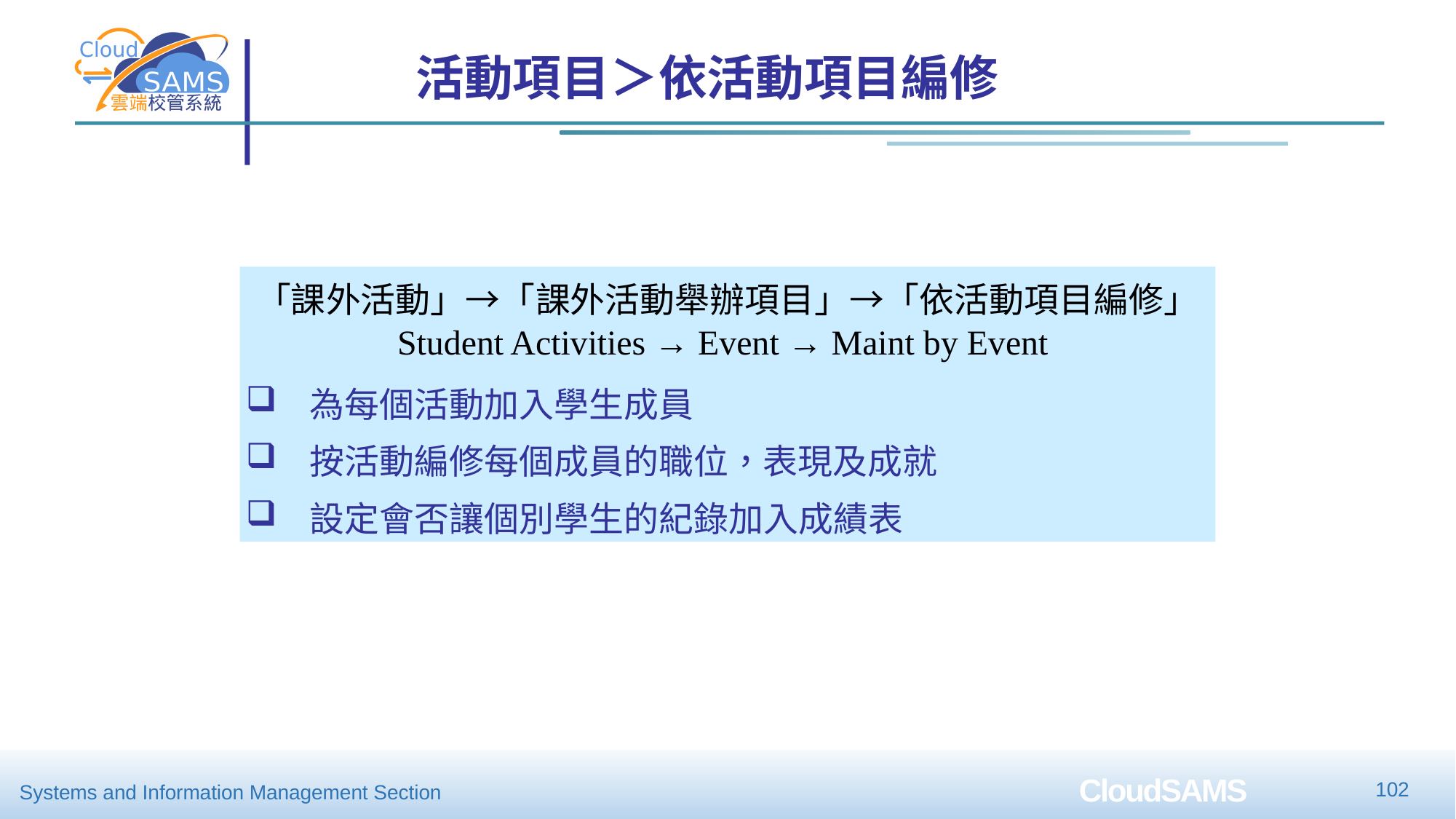

活動項目＞依活動項目編修
「課外活動」→「課外活動舉辦項目」→「依活動項目編修」
Student Activities → Event → Maint by Event
為每個活動加入學生成員
按活動編修每個成員的職位，表現及成就
設定會否讓個別學生的紀錄加入成績表
102